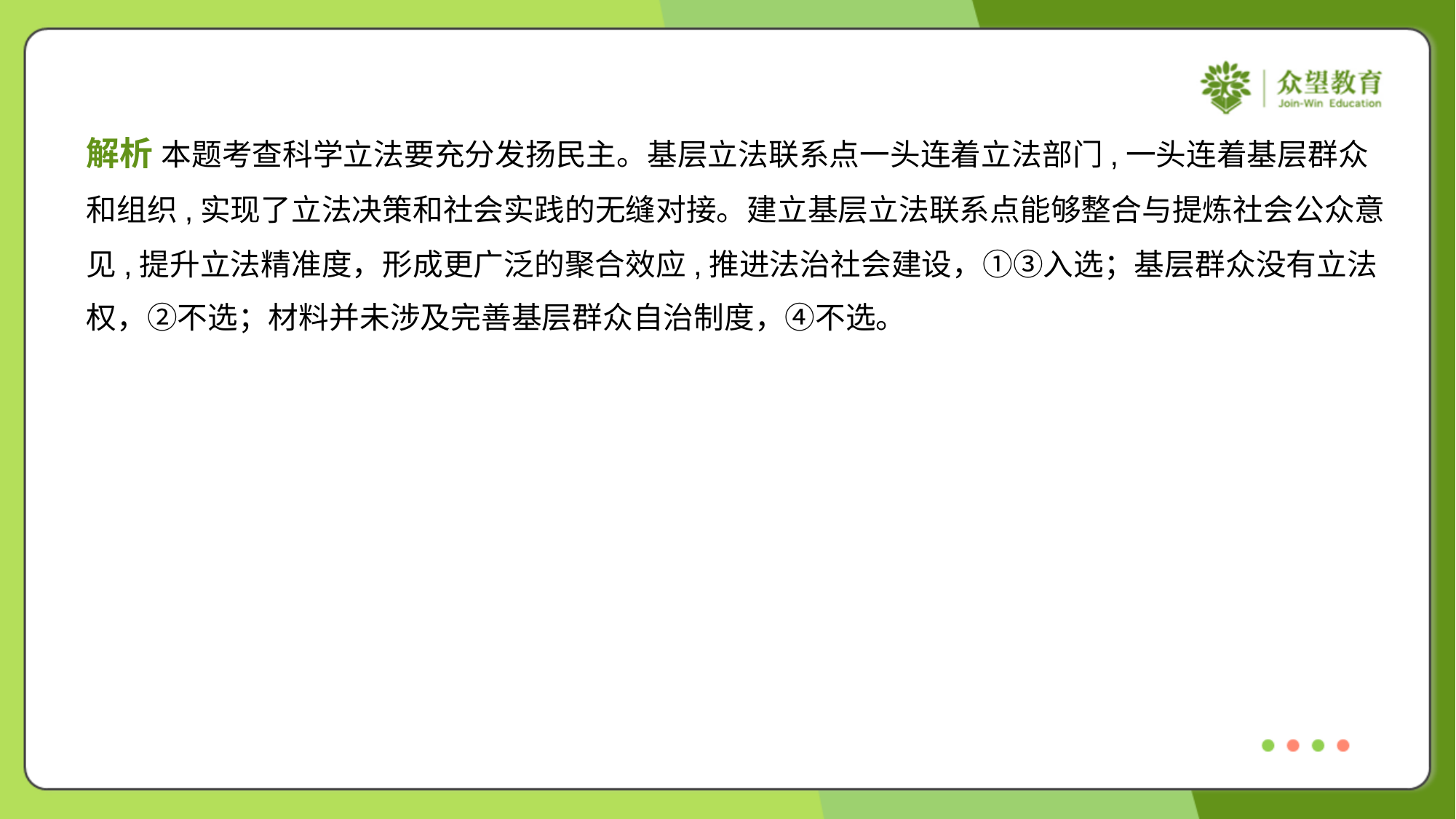

解析 本题考查科学立法要充分发扬民主。基层立法联系点一头连着立法部门,一头连着基层群众
和组织,实现了立法决策和社会实践的无缝对接。建立基层立法联系点能够整合与提炼社会公众意
见,提升立法精准度，形成更广泛的聚合效应,推进法治社会建设，①③入选；基层群众没有立法
权，②不选；材料并未涉及完善基层群众自治制度，④不选。